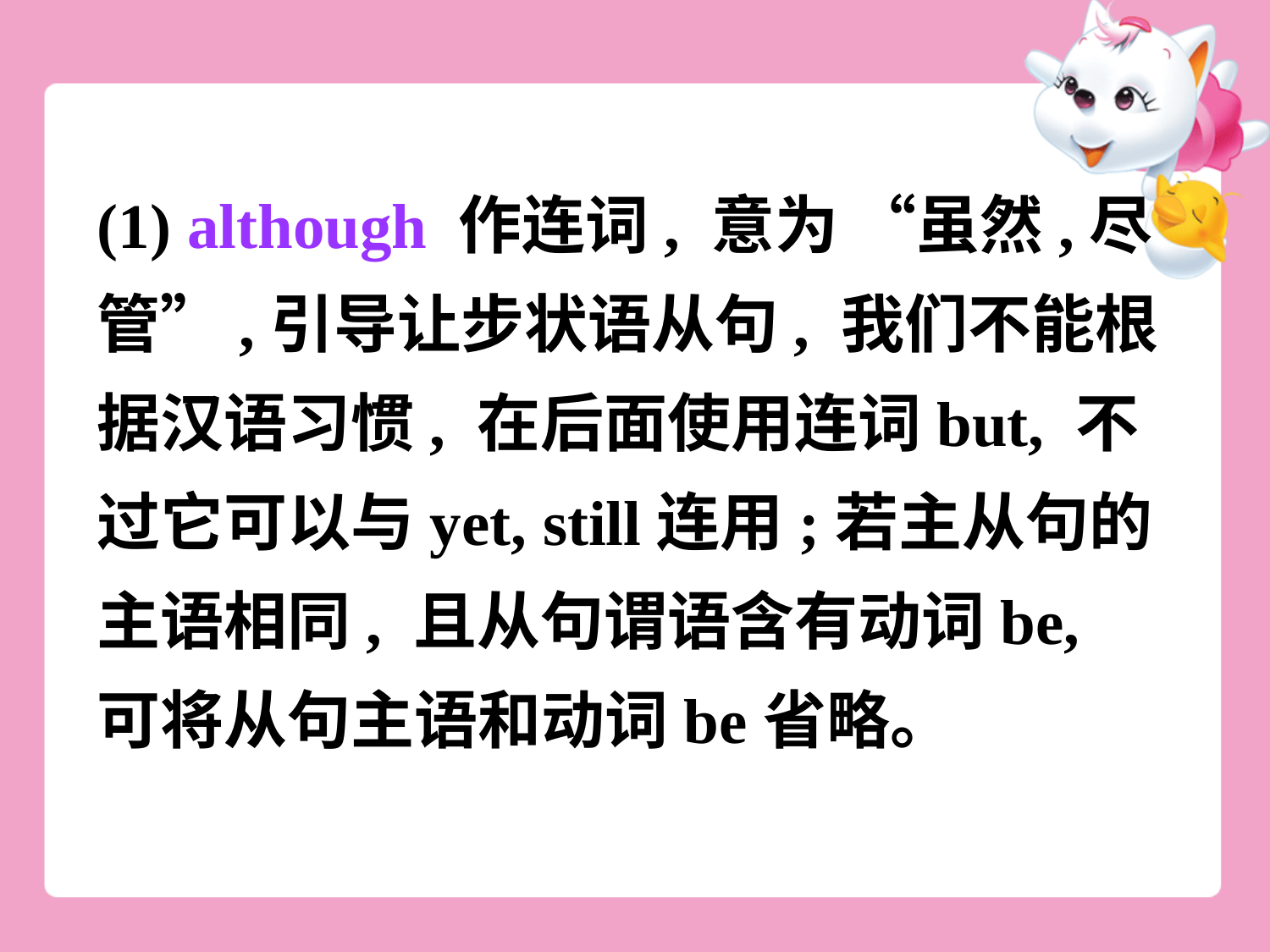

(1) although 作连词, 意为 “虽然,尽管”,引导让步状语从句, 我们不能根据汉语习惯, 在后面使用连词but, 不过它可以与yet, still连用;若主从句的主语相同, 且从句谓语含有动词be, 可将从句主语和动词be省略。